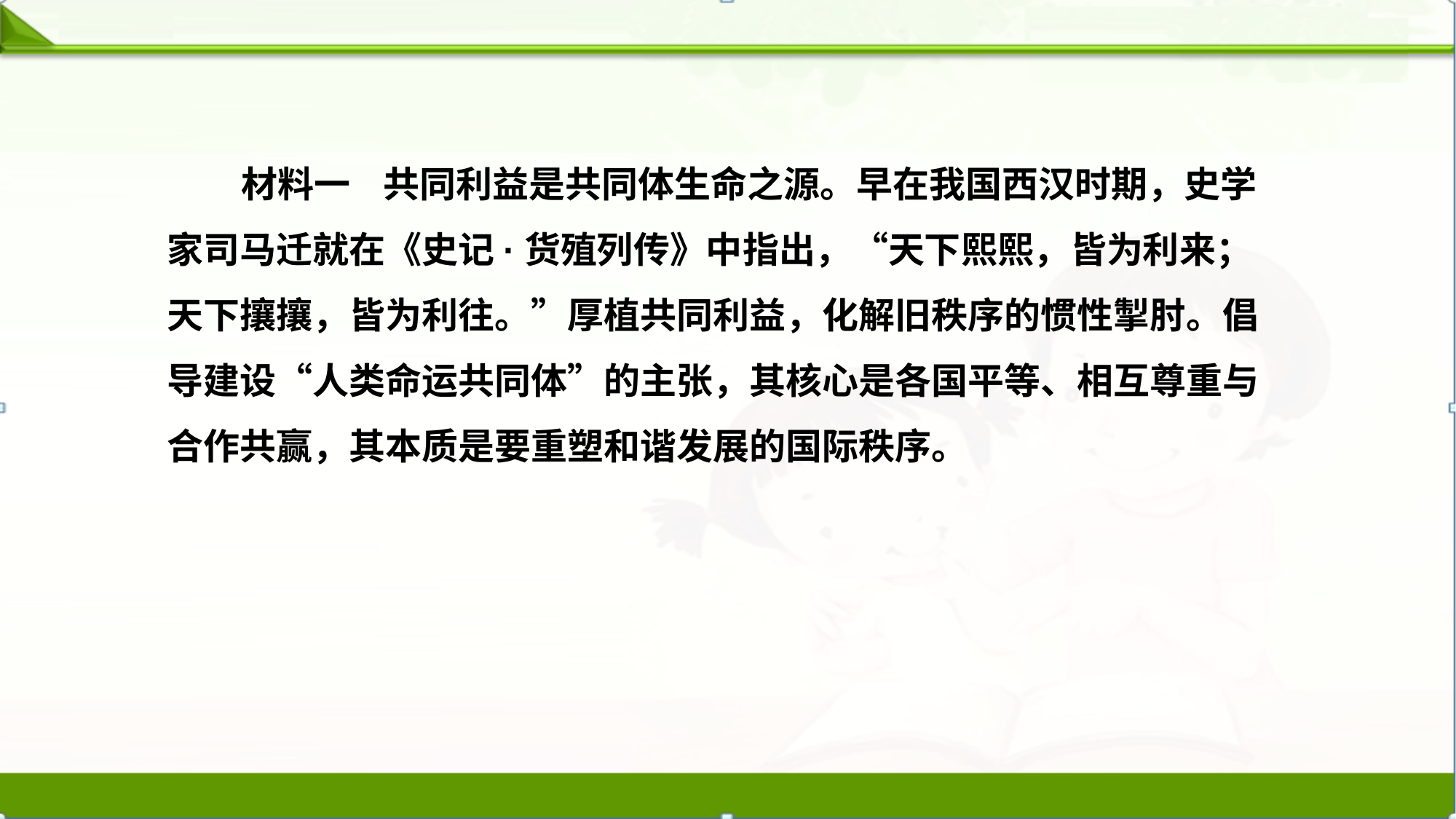

材料一    共同利益是共同体生命之源。早在我国西汉时期，史学家司马迁就在《史记·货殖列传》中指出，“天下熙熙，皆为利来；天下攘攘，皆为利往。”厚植共同利益，化解旧秩序的惯性掣肘。倡导建设“人类命运共同体”的主张，其核心是各国平等、相互尊重与合作共赢，其本质是要重塑和谐发展的国际秩序。